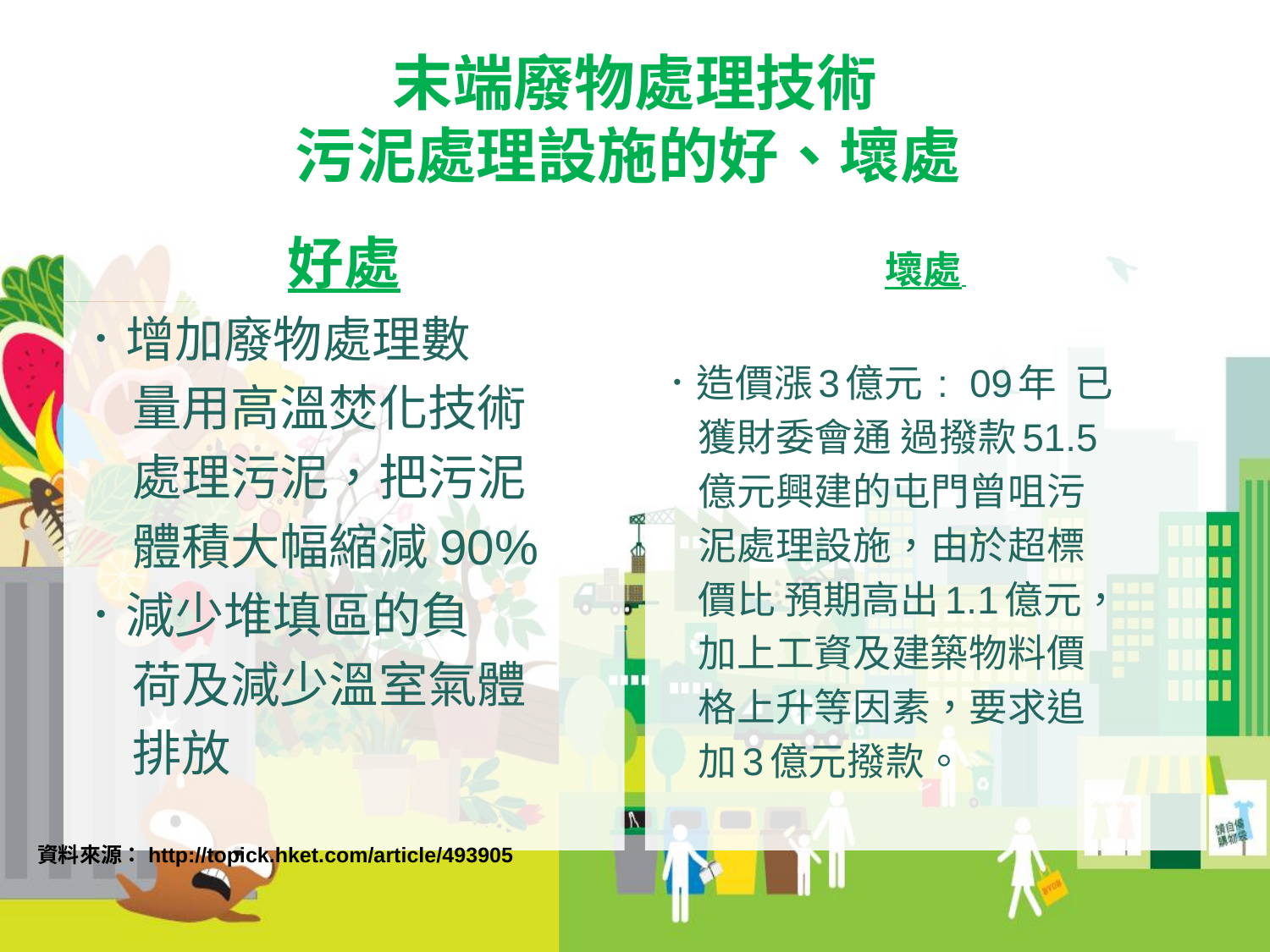

# 末端廢物處理技術 污泥處理設施的好、壞處
好處

壞處

．增加廢物處理數
    量用高溫焚化技術
    處理污泥，把污泥
    體積大幅縮減90%
．減少堆填區的負
    荷及減少溫室氣體
    排放

．造價漲3億元 :  09年  已
    獲財委會通 過撥款51.5
    億元興建的屯門曾咀污
    泥處理設施，由於超標
    價比 預期高出1.1億元，
    加上工資及建築物料價
    格上升等因素，要求追
    加3億元撥款。

資料來源：http://topick.hket.com/article/493905